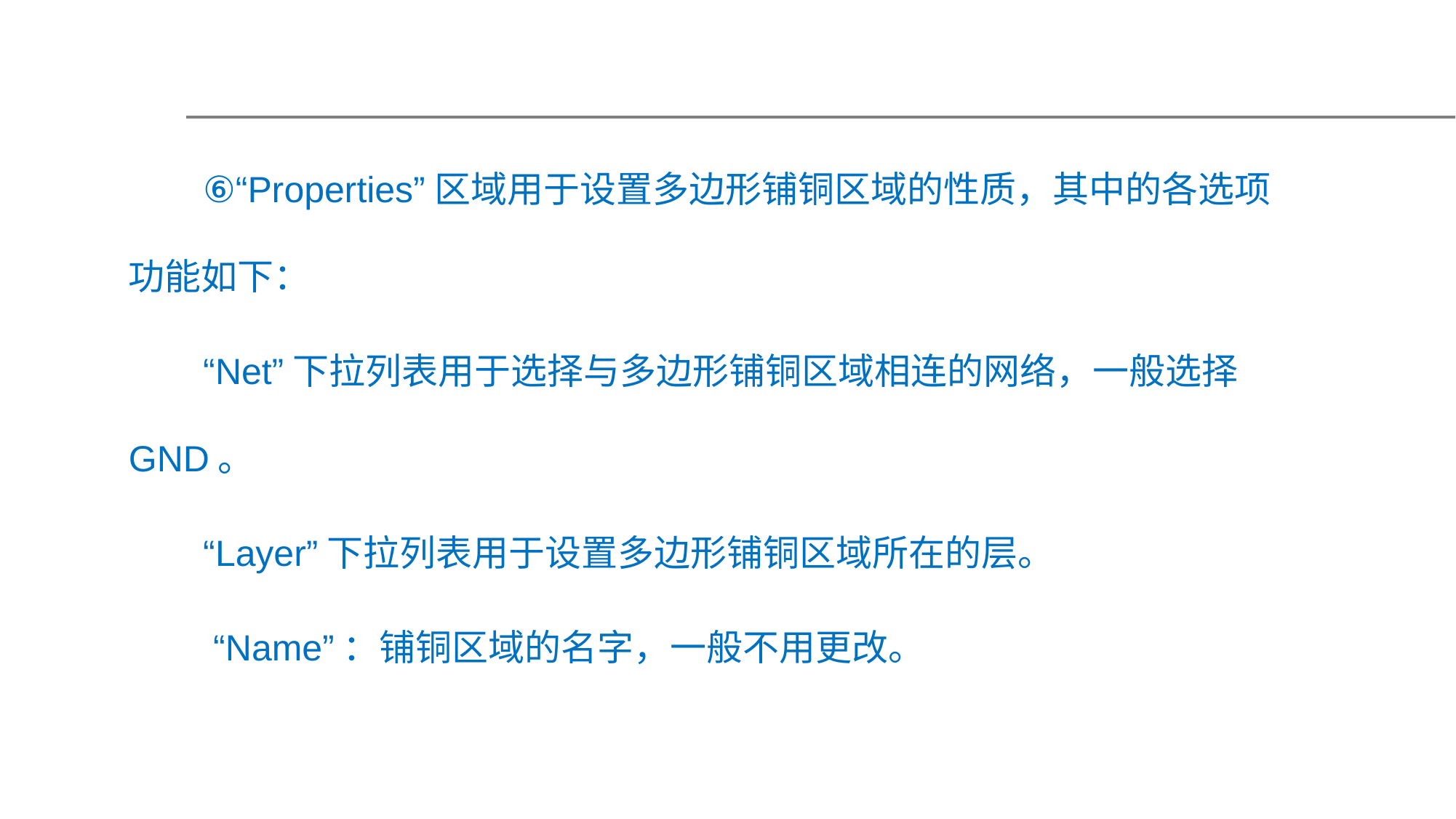

⑥“Properties”区域用于设置多边形铺铜区域的性质，其中的各选项功能如下：
“Net”下拉列表用于选择与多边形铺铜区域相连的网络，一般选择GND。
“Layer”下拉列表用于设置多边形铺铜区域所在的层。
 “Name”：铺铜区域的名字，一般不用更改。